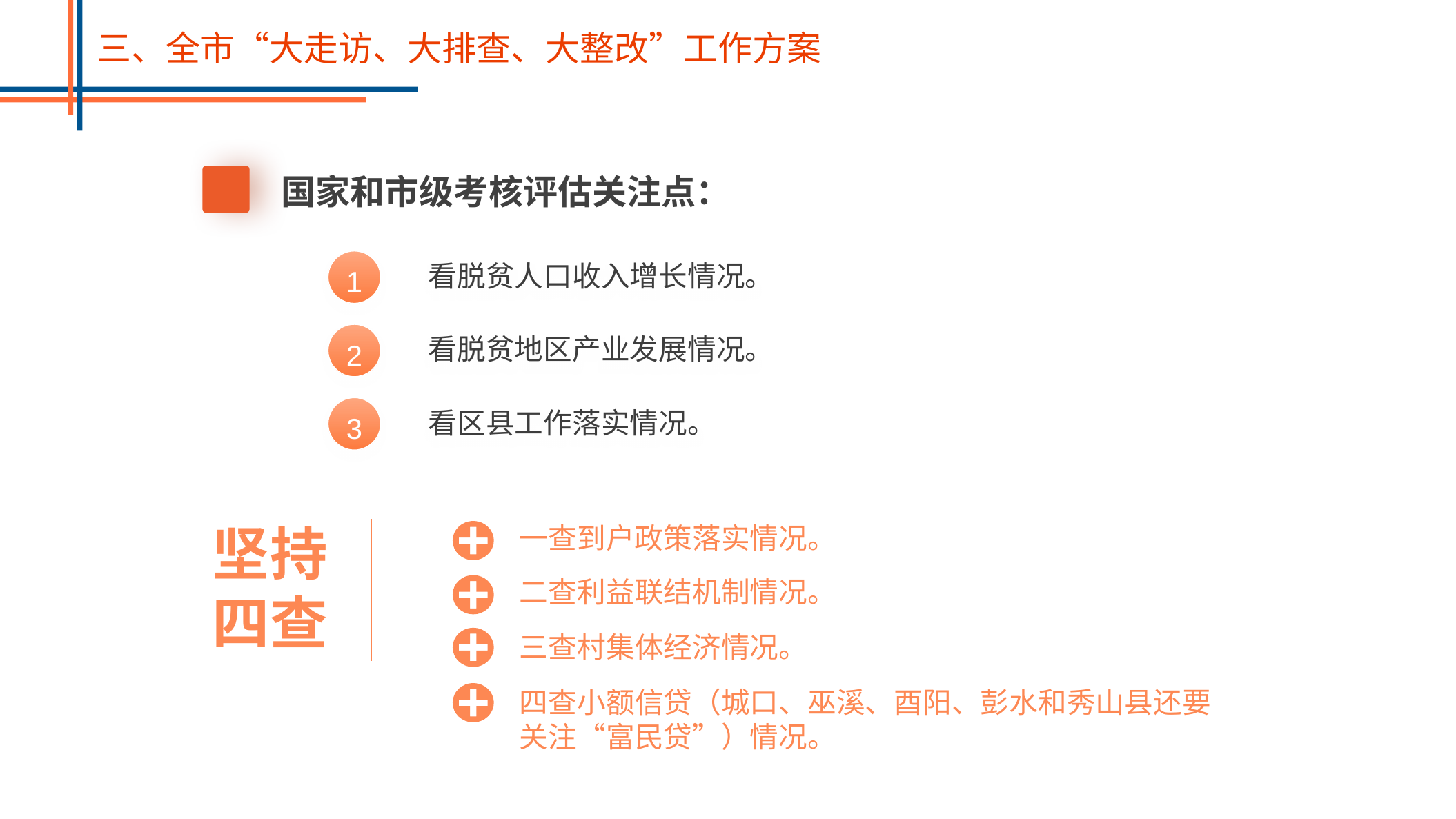

三、全市“大走访、大排查、大整改”工作方案

国家和市级考核评估关注点：

1
看脱贫人口收入增长情况。
2
看脱贫地区产业发展情况。
3
看区县工作落实情况。
坚持
四查
一查到户政策落实情况。

二查利益联结机制情况。

三查村集体经济情况。

四查小额信贷（城口、巫溪、酉阳、彭水和秀山县还要关注“富民贷”）情况。